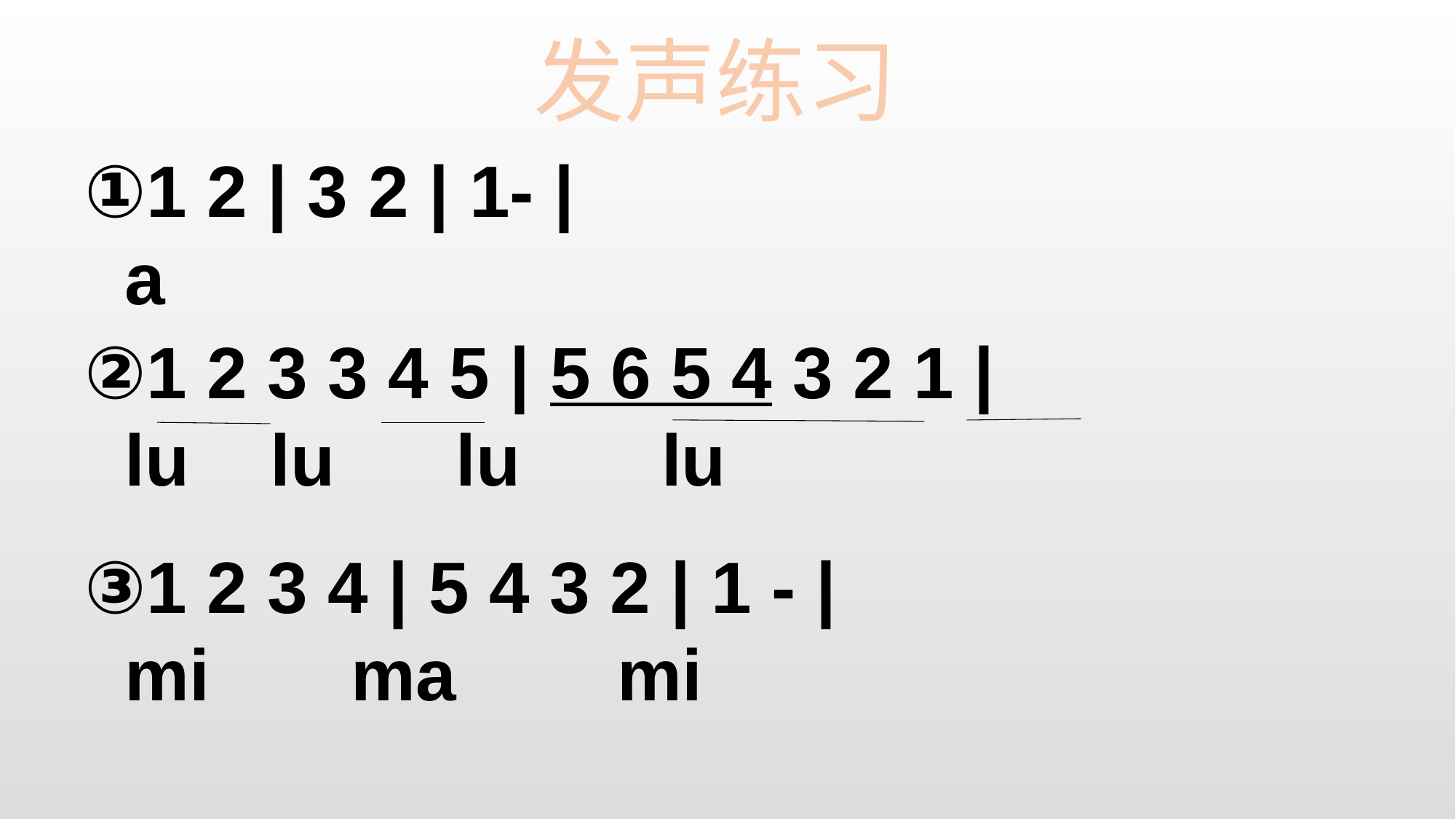

发声练习
①1 2 | 3 2 | 1- |
  a
②1 2 3 3 4 5 | 5 6 5 4 3 2 1 |  lu    lu      lu       lu
③1 2 3 4 | 5 4 3 2 | 1 - |  mi       ma        mi